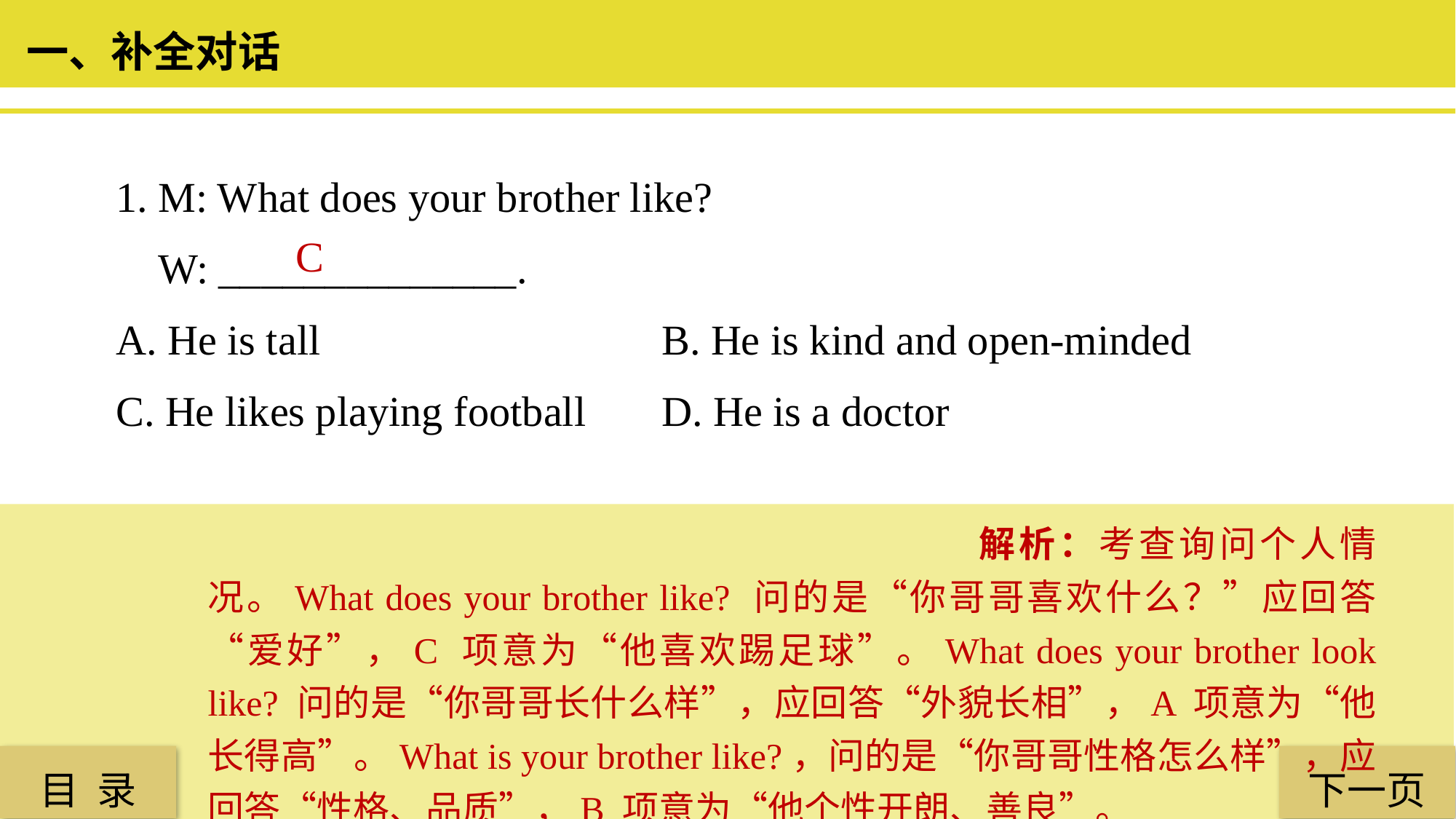

一、补全对话
1. M: What does your brother like?
    W: ______________.
A. He is tall 				B. He is kind and open-minded
C. He likes playing football 	D. He is a doctor
 C
解析：考查询问个人情况。What does your brother like? 问的是“你哥哥喜欢什么？”应回答“爱好”，C 项意为“他喜欢踢足球”。What does your brother look like? 问的是“你哥哥长什么样”，应回答“外貌长相”，A 项意为“他长得高”。What is your brother like?，问的是“你哥哥性格怎么样”，应回答“性格、品质”，B 项意为“他个性开朗、善良”。